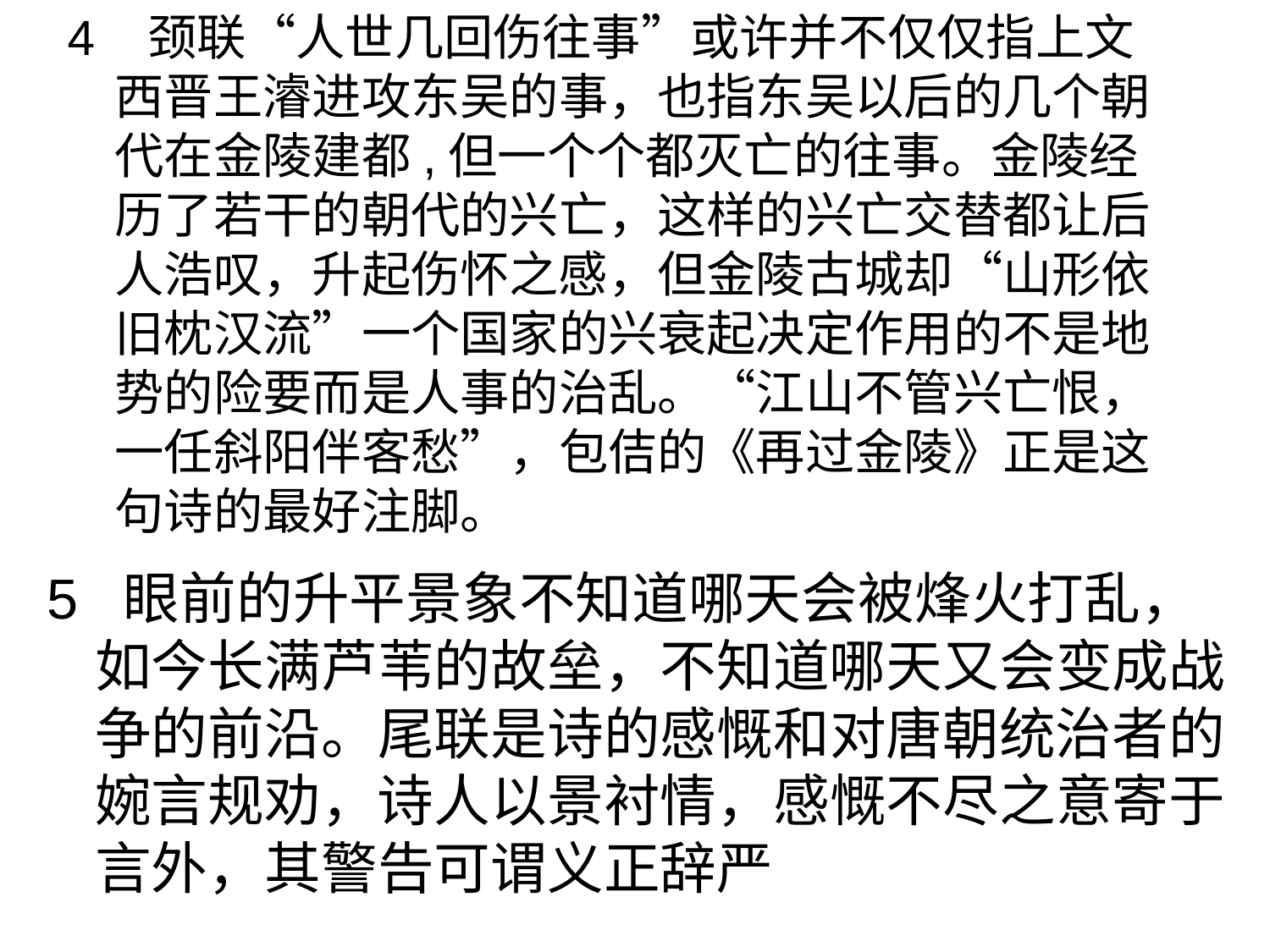

4   颈联“人世几回伤往事”或许并不仅仅指上文西晋王濬进攻东吴的事，也指东吴以后的几个朝代在金陵建都,但一个个都灭亡的往事。金陵经历了若干的朝代的兴亡，这样的兴亡交替都让后人浩叹，升起伤怀之感，但金陵古城却“山形依旧枕汉流”一个国家的兴衰起决定作用的不是地势的险要而是人事的治乱。“江山不管兴亡恨，一任斜阳伴客愁”，包佶的《再过金陵》正是这句诗的最好注脚。
5  眼前的升平景象不知道哪天会被烽火打乱，如今长满芦苇的故垒，不知道哪天又会变成战争的前沿。尾联是诗的感慨和对唐朝统治者的婉言规劝，诗人以景衬情，感慨不尽之意寄于言外，其警告可谓义正辞严